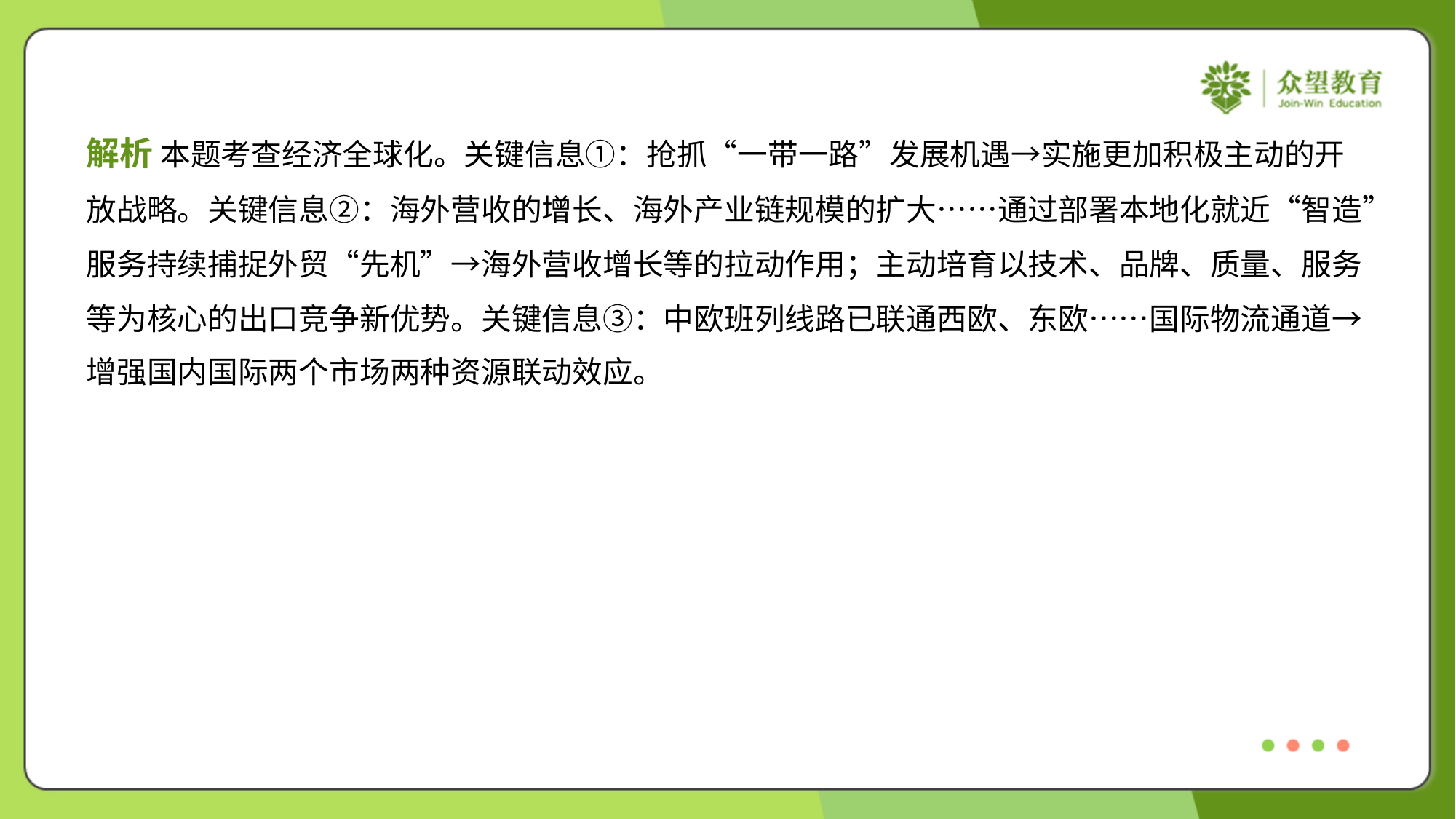

解析 本题考查经济全球化。关键信息①：抢抓“一带一路”发展机遇→实施更加积极主动的开
放战略。关键信息②：海外营收的增长、海外产业链规模的扩大……通过部署本地化就近“智造”
服务持续捕捉外贸“先机”→海外营收增长等的拉动作用；主动培育以技术、品牌、质量、服务
等为核心的出口竞争新优势。关键信息③：中欧班列线路已联通西欧、东欧……国际物流通道→
增强国内国际两个市场两种资源联动效应。